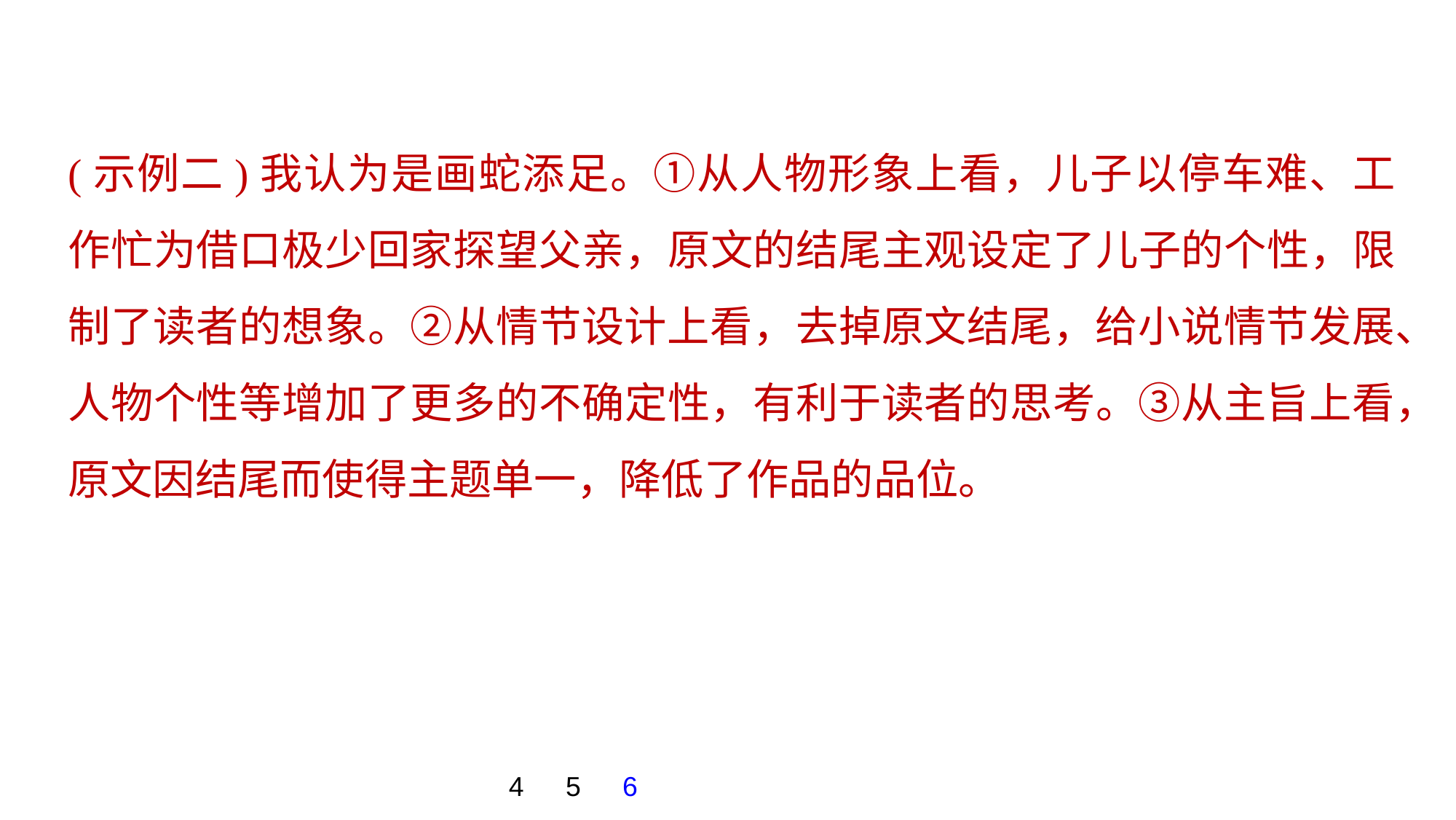

(示例二)我认为是画蛇添足。①从人物形象上看，儿子以停车难、工作忙为借口极少回家探望父亲，原文的结尾主观设定了儿子的个性，限制了读者的想象。②从情节设计上看，去掉原文结尾，给小说情节发展、人物个性等增加了更多的不确定性，有利于读者的思考。③从主旨上看，原文因结尾而使得主题单一，降低了作品的品位。
4
5
6